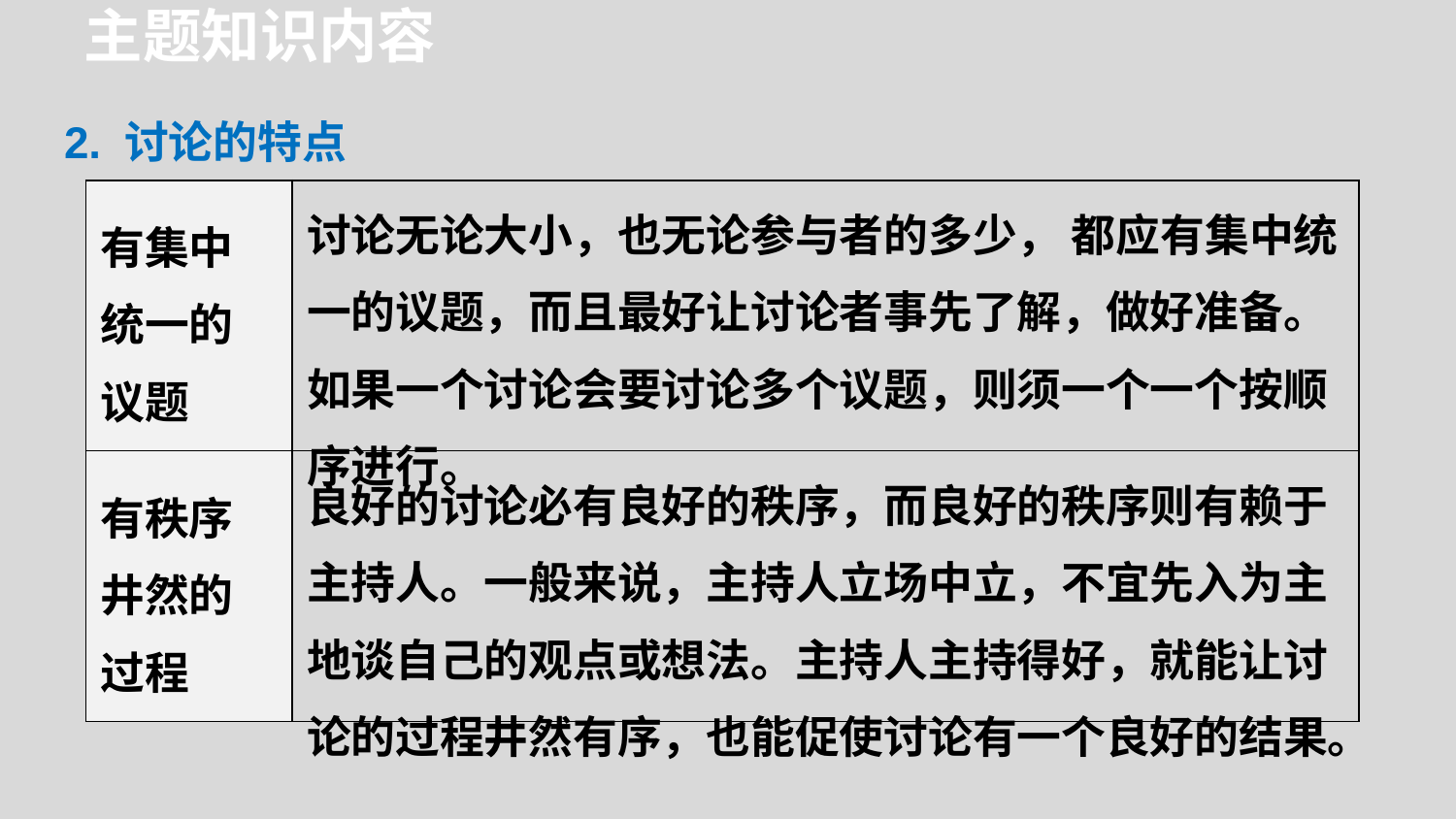

主题知识内容
2. 讨论的特点
| 有集中统一的议题 | 讨论无论大小，也无论参与者的多少， 都应有集中统一的议题，而且最好让讨论者事先了解，做好准备。如果一个讨论会要讨论多个议题，则须一个一个按顺序进行。 |
| --- | --- |
| 有秩序井然的过程 | 良好的讨论必有良好的秩序，而良好的秩序则有赖于主持人。一般来说，主持人立场中立，不宜先入为主地谈自己的观点或想法。主持人主持得好，就能让讨论的过程井然有序，也能促使讨论有一个良好的结果。 |